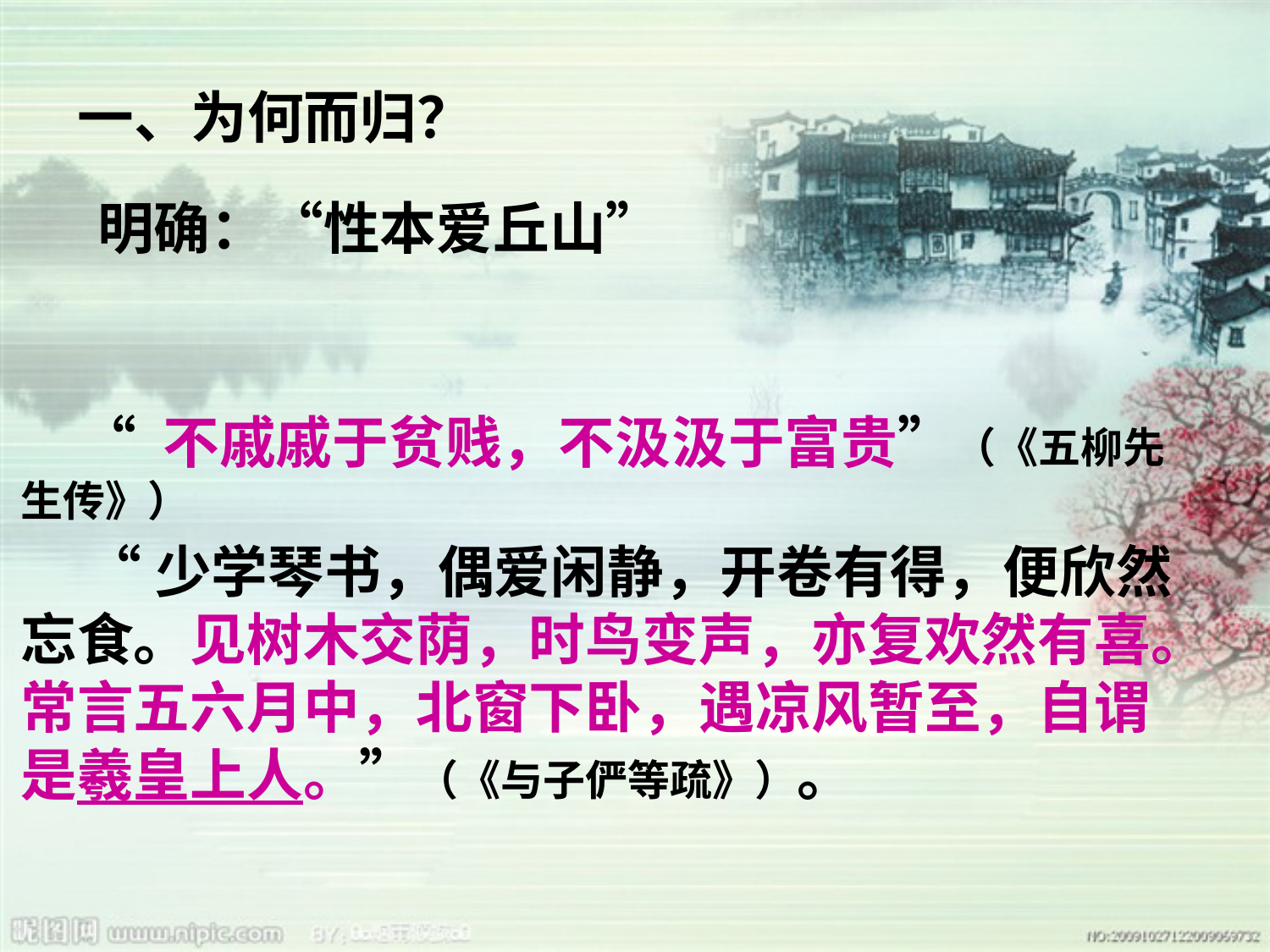

# 一、为何而归？
明确：“性本爱丘山”
     “ 不戚戚于贫贱，不汲汲于富贵”（《五柳先生传》）
     “少学琴书，偶爱闲静，开卷有得，便欣然忘食。见树木交荫，时鸟变声，亦复欢然有喜。常言五六月中，北窗下卧，遇凉风暂至，自谓是羲皇上人。”（《与子俨等疏》）。